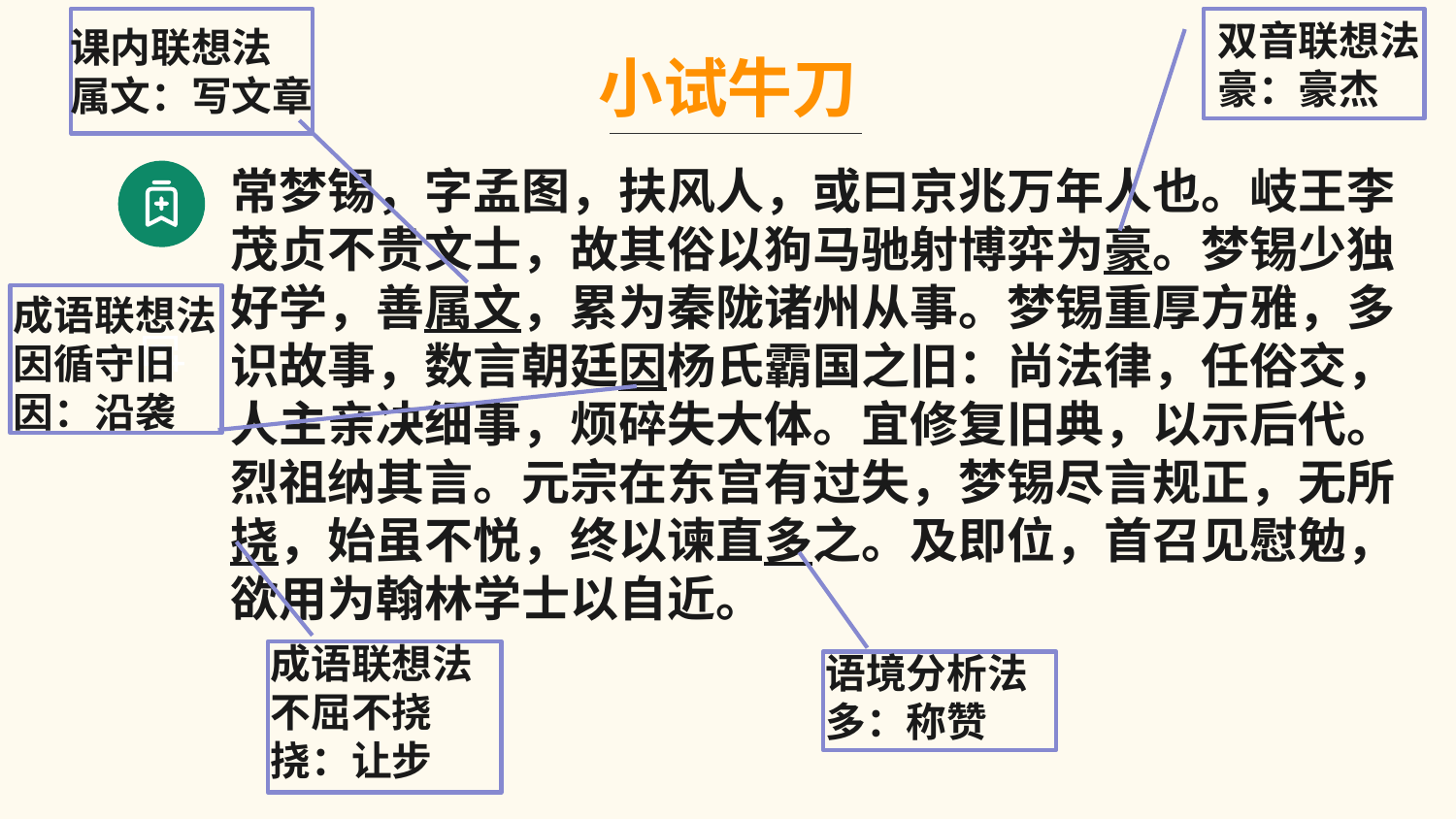

课内联想法
属文：写文章

双音联想法
豪：豪杰
小试牛刀
常梦锡，字孟图，扶风人，或曰京兆万年人也。岐王李茂贞不贵文士，故其俗以狗马驰射博弈为豪。梦锡少独好学，善属文，累为秦陇诸州从事。梦锡重厚方雅，多识故事，数言朝廷因杨氏霸国之旧：尚法律，任俗交，人主亲决细事，烦碎失大体。宜修复旧典，以示后代。烈祖纳其言。元宗在东宫有过失，梦锡尽言规正，无所挠，始虽不悦，终以谏直多之。及即位，首召见慰勉，欲用为翰林学士以自近。

成语联想法
因循守旧
因：沿袭

成语联想法
不屈不挠
挠：让步

语境分析法多：称赞